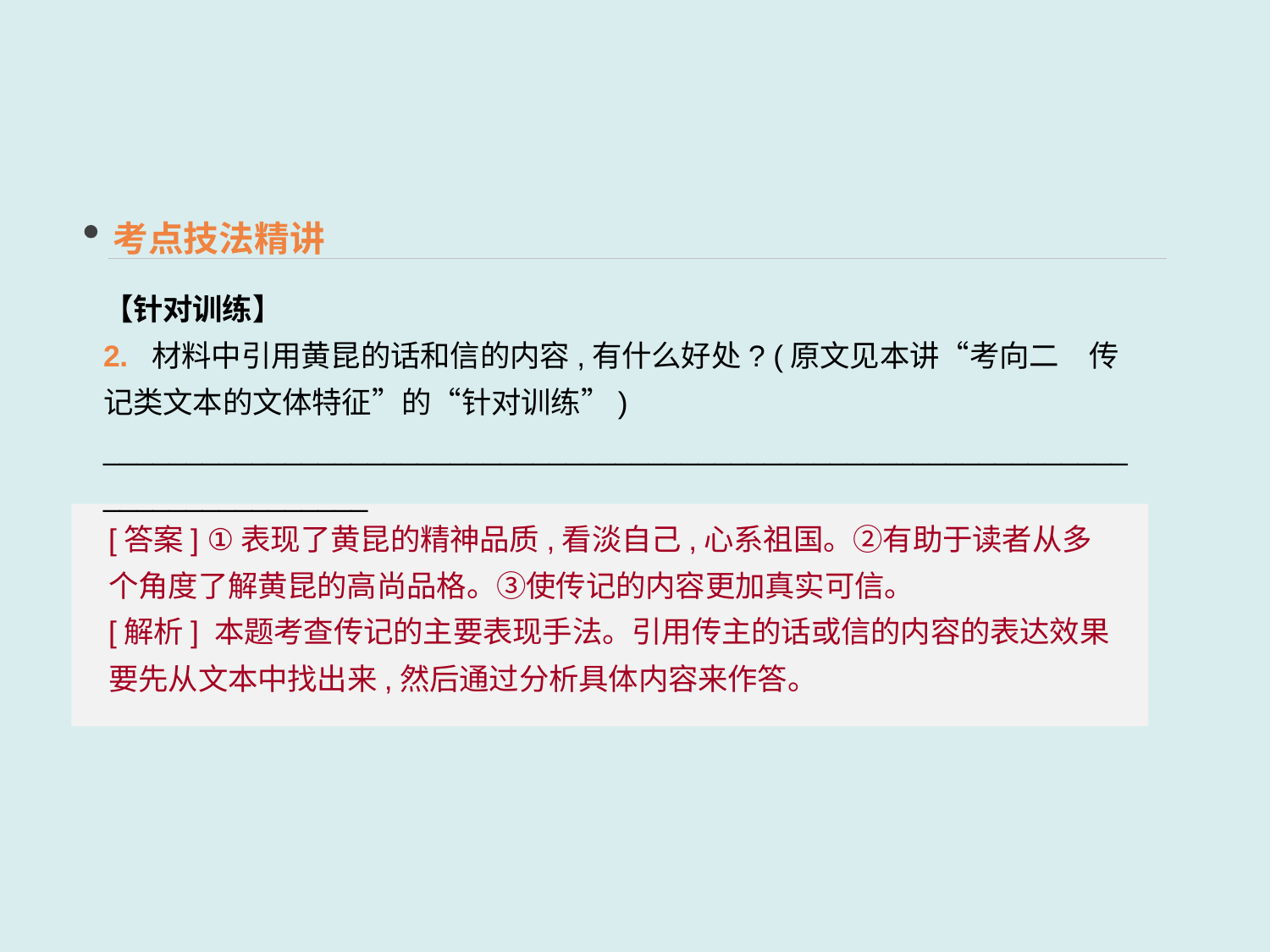

考点技法精讲

【针对训练】
2.  材料中引用黄昆的话和信的内容,有什么好处? (原文见本讲“考向二　传记类文本的文体特征”的“针对训练”)
______________________________________________________________________________
[答案] ①表现了黄昆的精神品质,看淡自己,心系祖国。②有助于读者从多个角度了解黄昆的高尚品格。③使传记的内容更加真实可信。
[解析] 本题考查传记的主要表现手法。引用传主的话或信的内容的表达效果要先从文本中找出来,然后通过分析具体内容来作答。